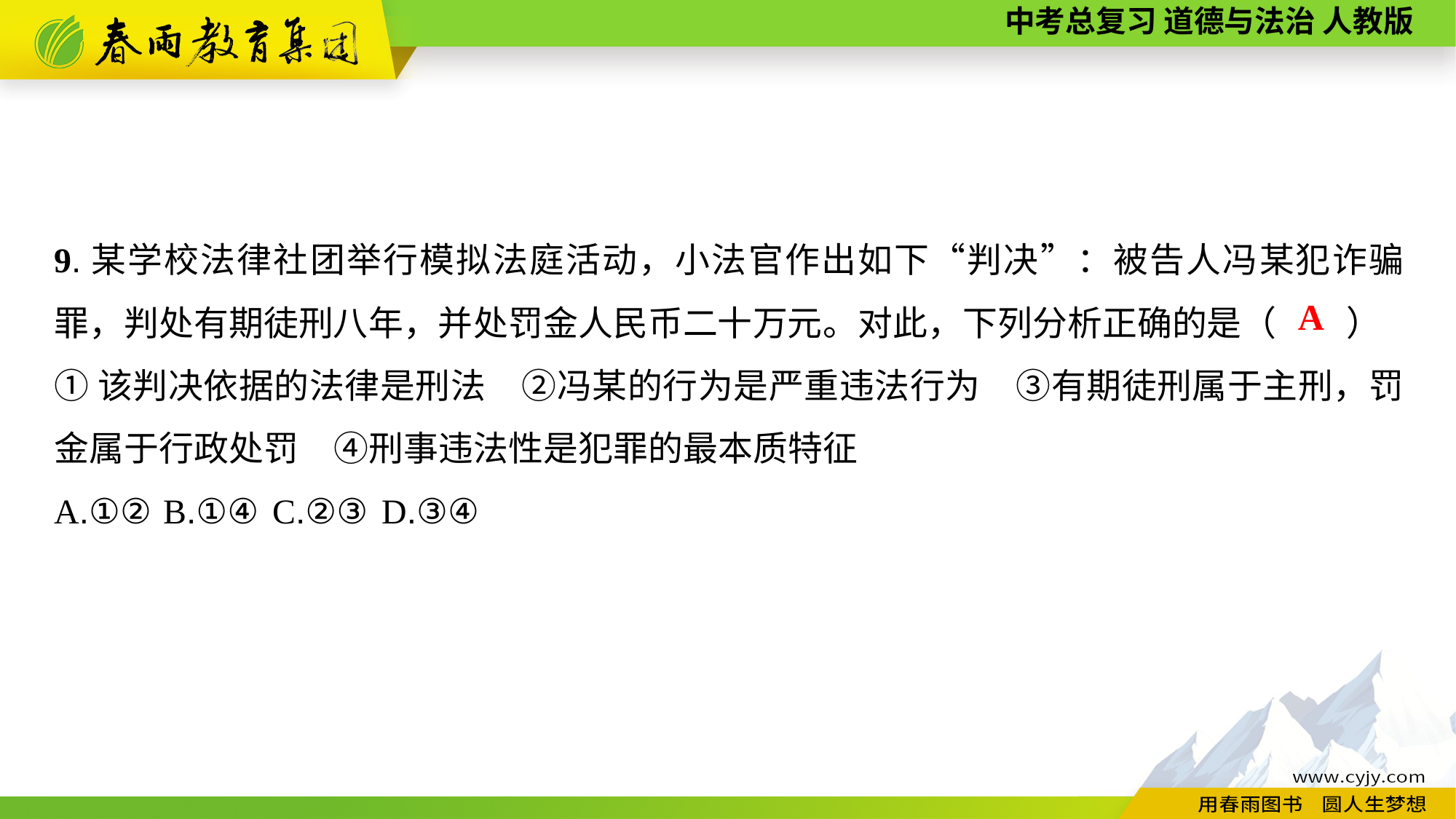

9.某学校法律社团举行模拟法庭活动，小法官作出如下“判决”：被告人冯某犯诈骗罪，判处有期徒刑八年，并处罚金人民币二十万元。对此，下列分析正确的是（　　）
①该判决依据的法律是刑法　②冯某的行为是严重违法行为　③有期徒刑属于主刑，罚金属于行政处罚　④刑事违法性是犯罪的最本质特征
A.①②	B.①④	C.②③	D.③④
A